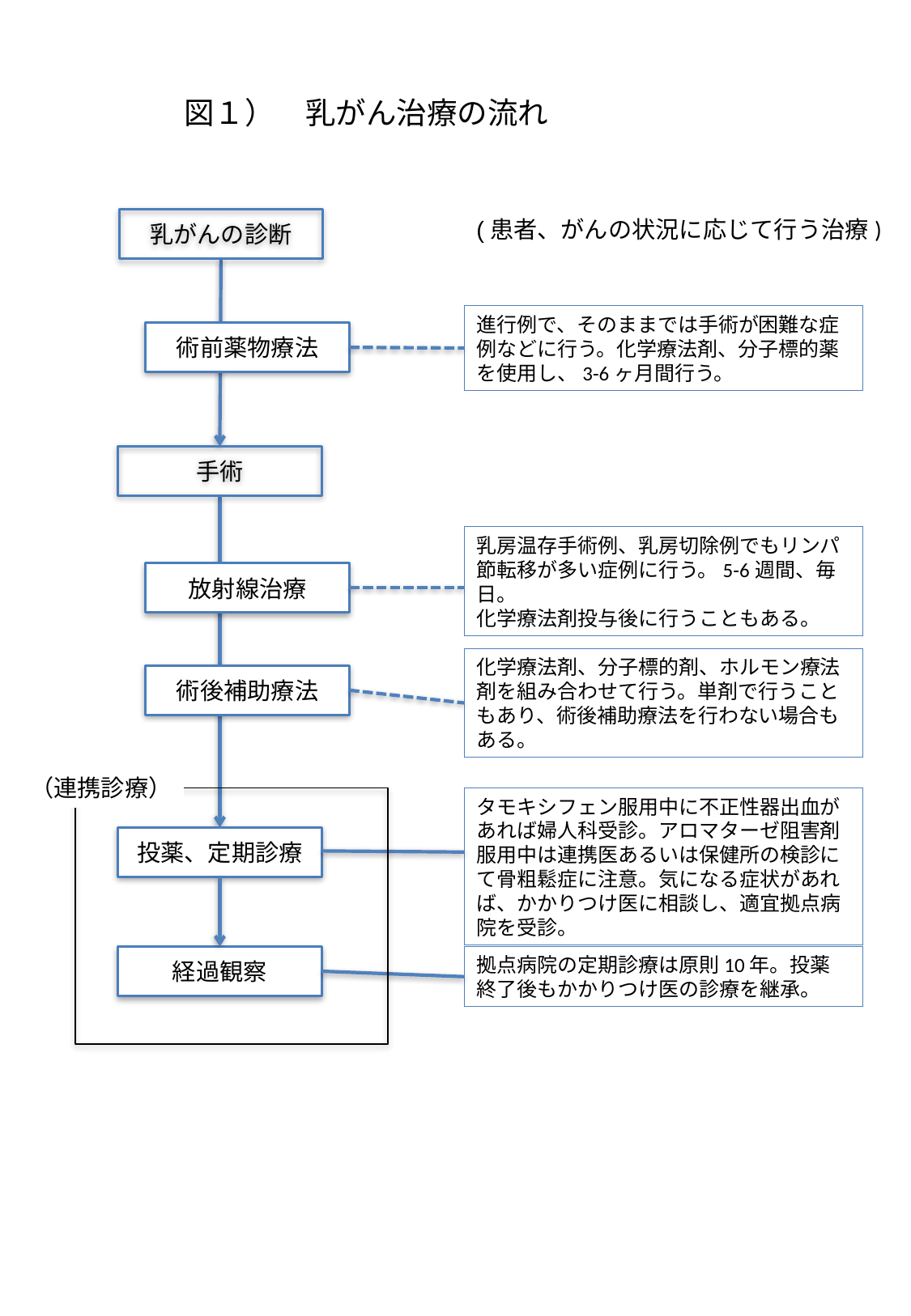

図１）　乳がん治療の流れ
乳がんの診断
(患者、がんの状況に応じて行う治療)

進行例で、そのままでは手術が困難な症例などに行う。化学療法剤、分子標的薬を使用し、3-6ヶ月間行う。
術前薬物療法
手術
乳房温存手術例、乳房切除例でもリンパ節転移が多い症例に行う。5-6週間、毎日。
化学療法剤投与後に行うこともある。
放射線治療
化学療法剤、分子標的剤、ホルモン療法剤を組み合わせて行う。単剤で行うこともあり、術後補助療法を行わない場合もある。
術後補助療法
（連携診療）

タモキシフェン服用中に不正性器出血があれば婦人科受診。アロマターゼ阻害剤服用中は連携医あるいは保健所の検診にて骨粗鬆症に注意。気になる症状があれば、かかりつけ医に相談し、適宜拠点病院を受診。
投薬、定期診療
経過観察
拠点病院の定期診療は原則10年。投薬終了後もかかりつけ医の診療を継承。